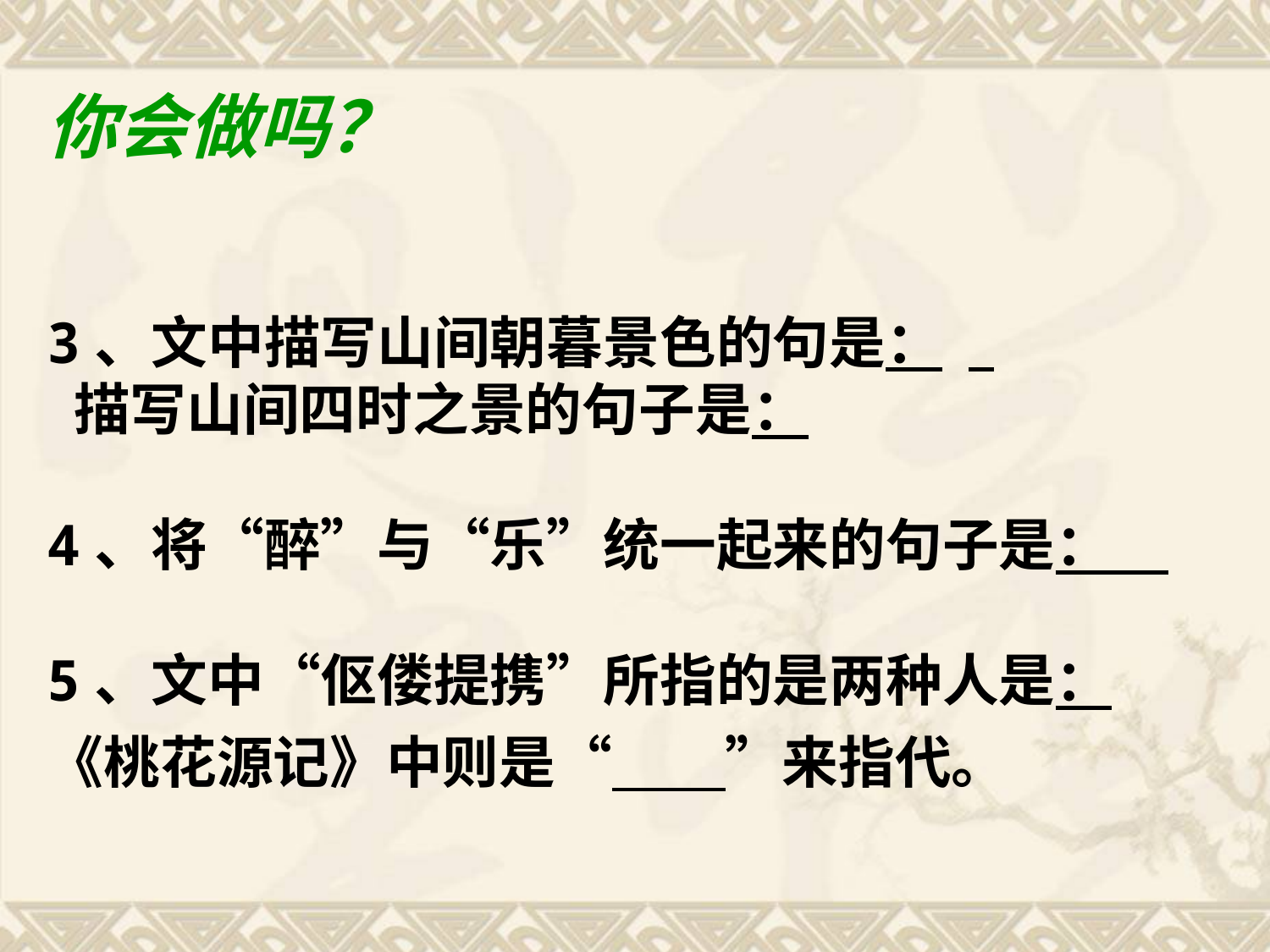

你会做吗？
3、文中描写山间朝暮景色的句是：
 描写山间四时之景的句子是：

4、将“醉”与“乐”统一起来的句子是：

5、文中“伛偻提携”所指的是两种人是：
《桃花源记》中则是“　　”来指代。